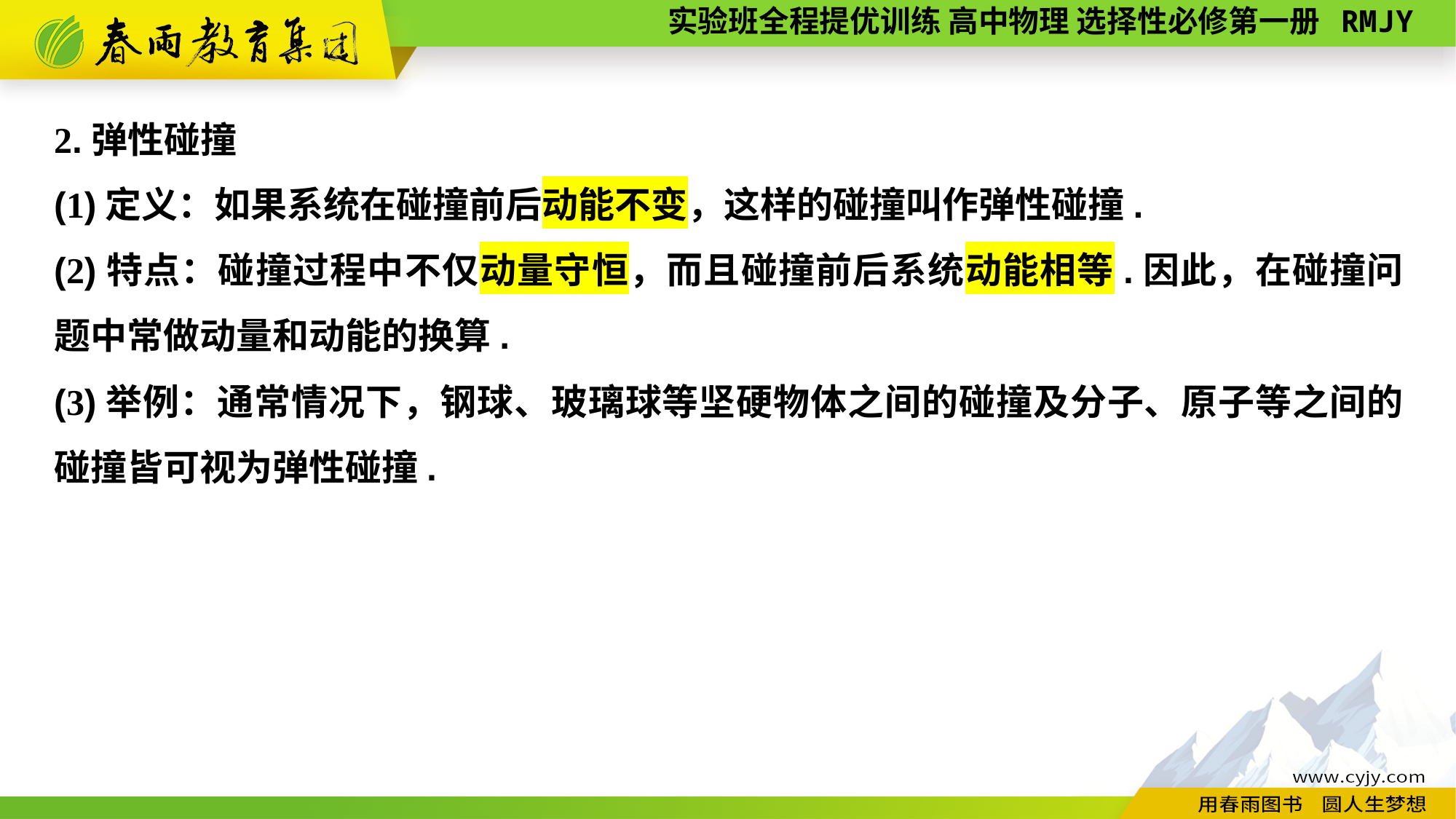

2.弹性碰撞
(1)定义：如果系统在碰撞前后动能不变，这样的碰撞叫作弹性碰撞.
(2)特点：碰撞过程中不仅动量守恒，而且碰撞前后系统动能相等.因此，在碰撞问题中常做动量和动能的换算.
(3)举例：通常情况下，钢球、玻璃球等坚硬物体之间的碰撞及分子、原子等之间的碰撞皆可视为弹性碰撞.